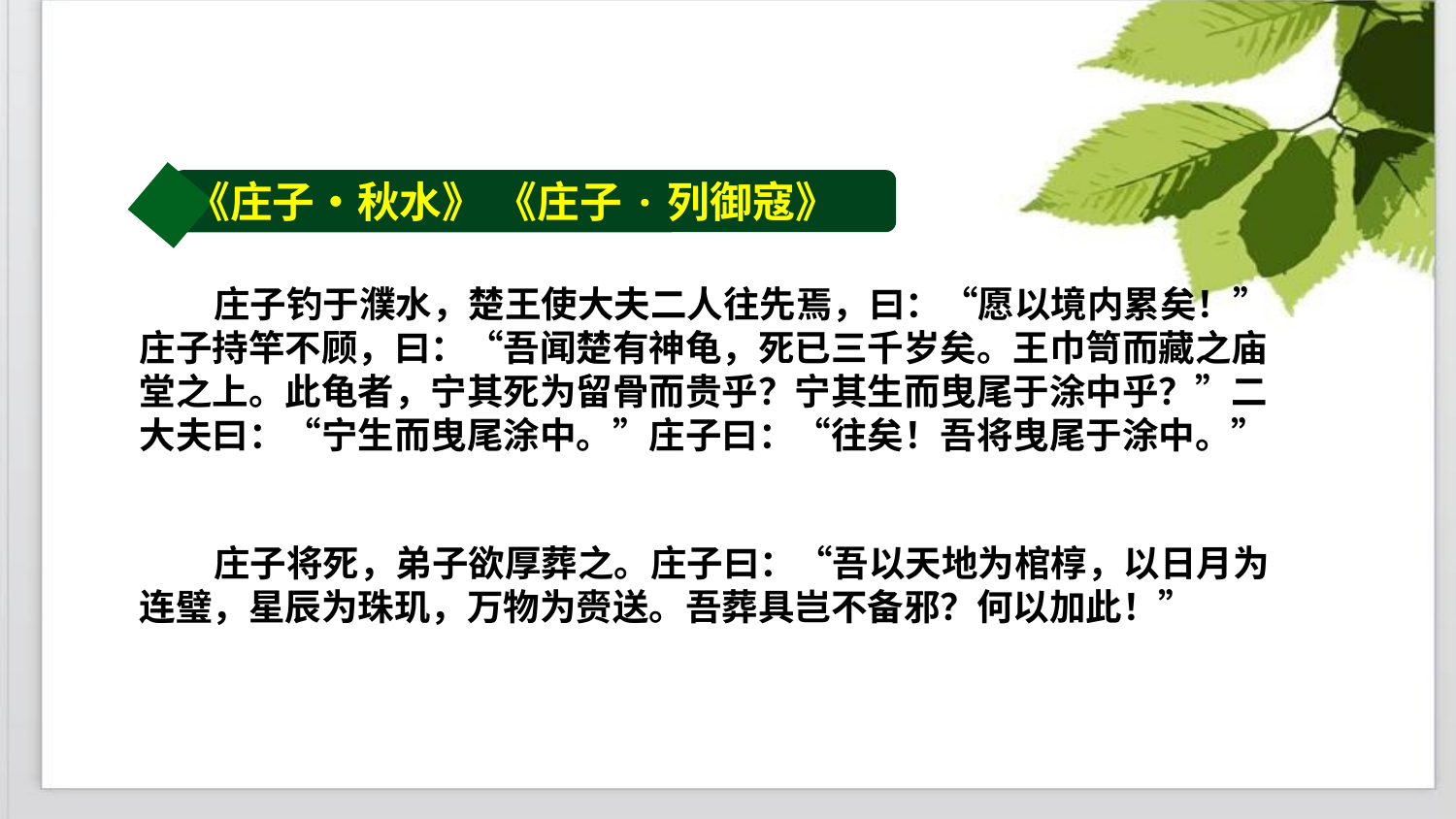

《庄子•秋水》 《庄子·列御寇》

        庄子钓于濮水，楚王使大夫二人往先焉，曰：“愿以境内累矣！”庄子持竿不顾，曰：“吾闻楚有神龟，死已三千岁矣。王巾笥而藏之庙堂之上。此龟者，宁其死为留骨而贵乎？宁其生而曳尾于涂中乎？”二大夫曰：“宁生而曳尾涂中。”庄子曰：“往矣！吾将曳尾于涂中。”
        庄子将死，弟子欲厚葬之。庄子曰：“吾以天地为棺椁，以日月为连璧，星辰为珠玑，万物为赍送。吾葬具岂不备邪？何以加此！”